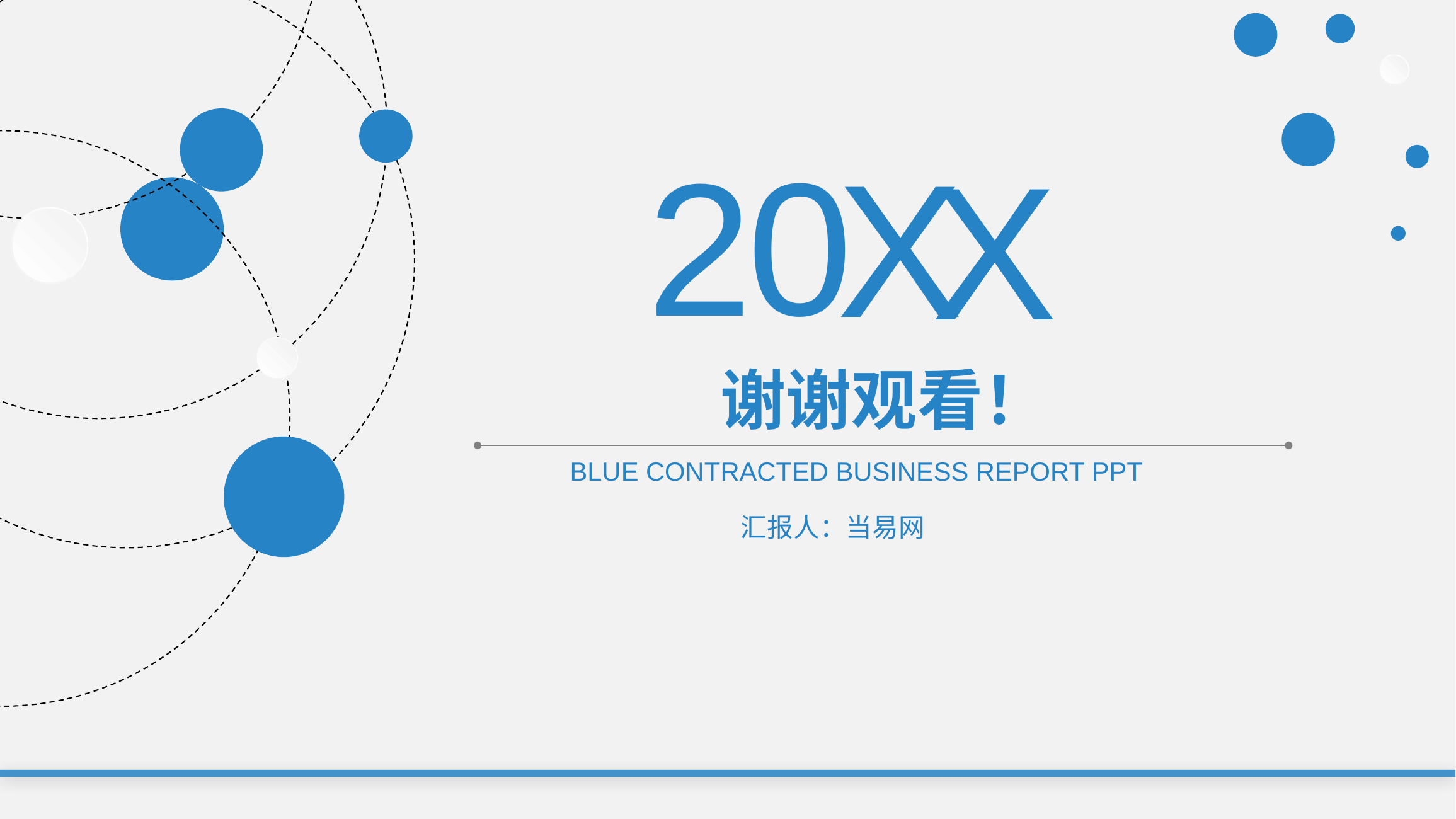

0
2
X
X

谢谢观看！

BLUE CONTRACTED BUSINESS REPORT PPT
汇报人：当易网

延迟符
延迟符